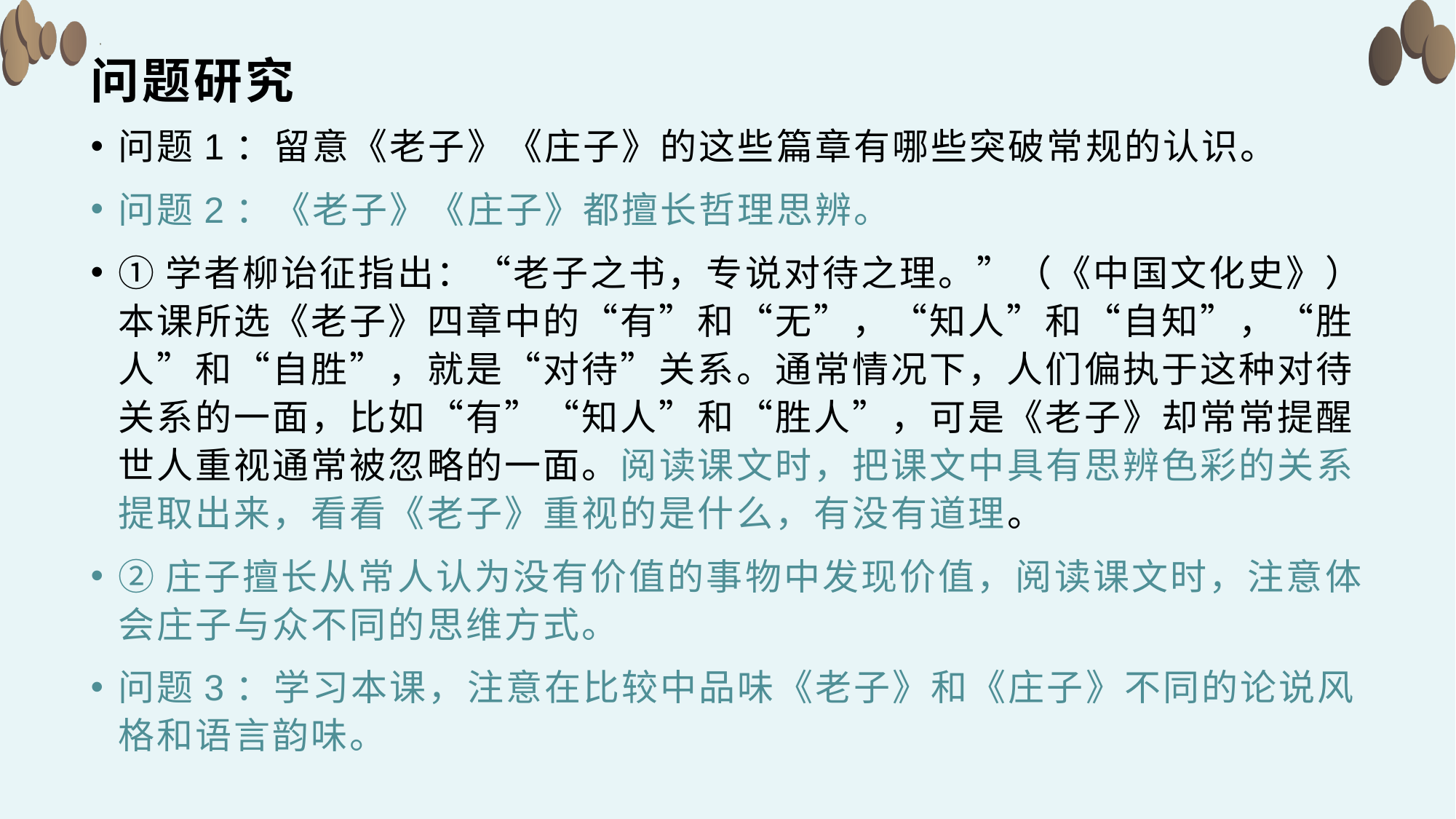

# 问题研究
问题1：留意《老子》《庄子》的这些篇章有哪些突破常规的认识。
问题2：《老子》《庄子》都擅长哲理思辨。
①学者柳诒征指出：“老子之书，专说对待之理。”（《中国文化史》）本课所选《老子》四章中的“有”和“无”，“知人”和“自知”，“胜人”和“自胜”，就是“对待”关系。通常情况下，人们偏执于这种对待关系的一面，比如“有”“知人”和“胜人”，可是《老子》却常常提醒世人重视通常被忽略的一面。阅读课文时，把课文中具有思辨色彩的关系提取出来，看看《老子》重视的是什么，有没有道理。
②庄子擅长从常人认为没有价值的事物中发现价值，阅读课文时，注意体会庄子与众不同的思维方式。
问题3：学习本课，注意在比较中品味《老子》和《庄子》不同的论说风格和语言韵味。